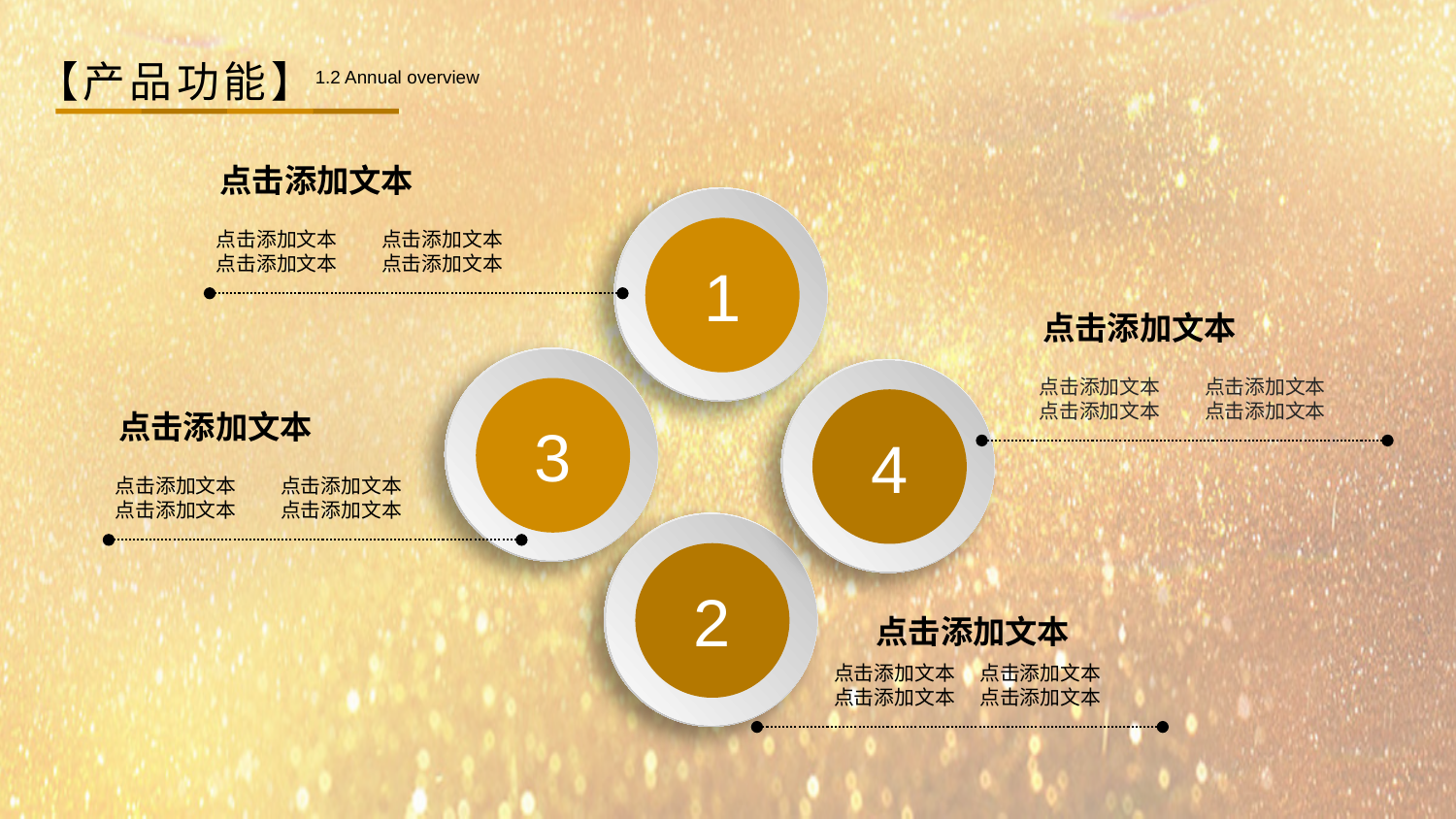

【产品功能】
1.2 Annual overview

点击添加文本
点击添加文本
点击添加文本
点击添加文本
点击添加文本

1
点击添加文本
点击添加文本
点击添加文本
点击添加文本
点击添加文本

3

4
点击添加文本
点击添加文本
点击添加文本
点击添加文本
点击添加文本

2
点击添加文本
点击添加文本
点击添加文本
点击添加文本
点击添加文本